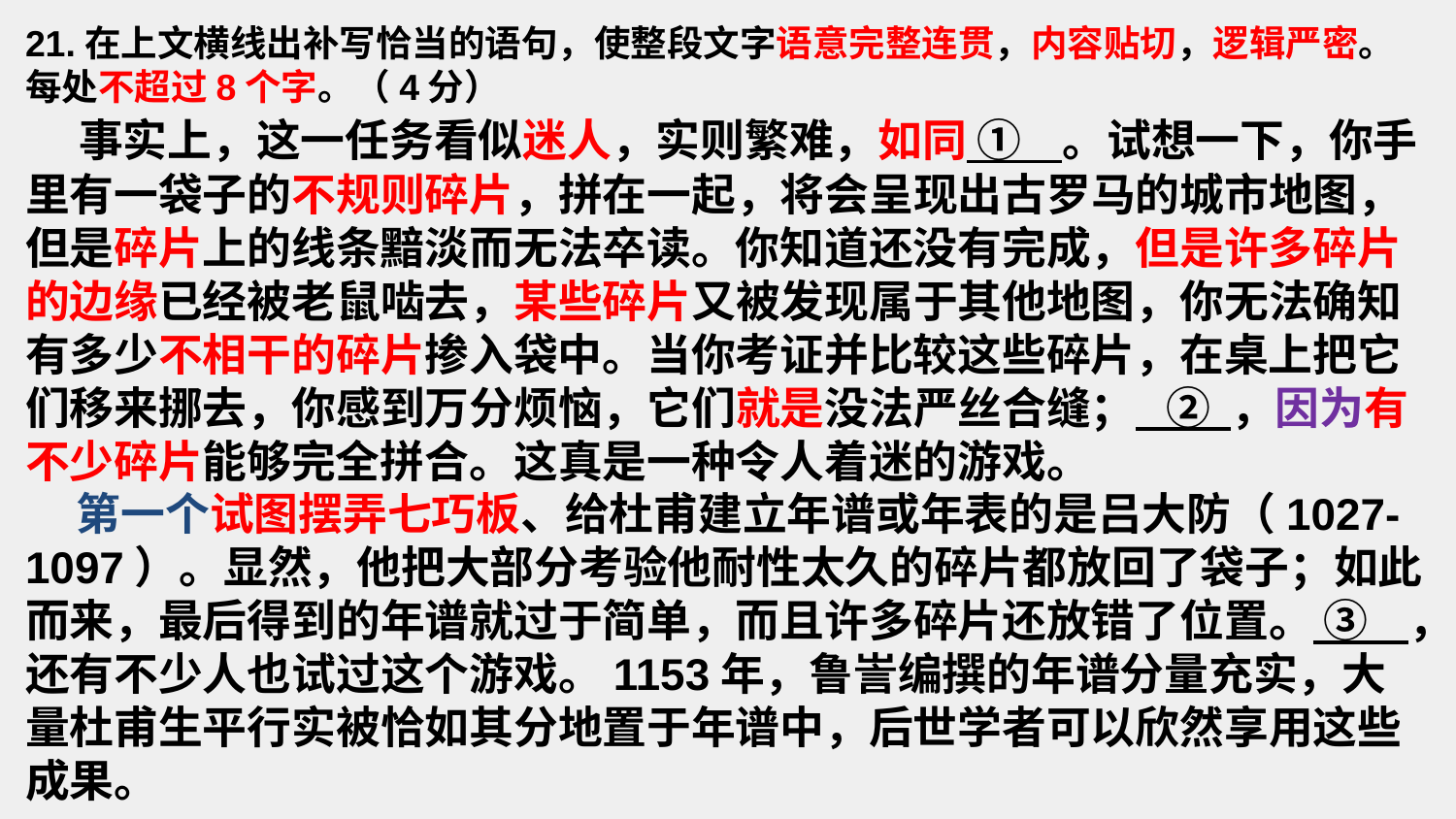

21.在上文横线出补写恰当的语句，使整段文字语意完整连贯，内容贴切，逻辑严密。每处不超过8个字。（4分）
    事实上，这一任务看似迷人，实则繁难，如同 ①    。试想一下，你手里有一袋子的不规则碎片，拼在一起，将会呈现出古罗马的城市地图，但是碎片上的线条黯淡而无法卒读。你知道还没有完成，但是许多碎片的边缘已经被老鼠啮去，某些碎片又被发现属于其他地图，你无法确知有多少不相干的碎片掺入袋中。当你考证并比较这些碎片，在桌上把它们移来挪去，你感到万分烦恼，它们就是没法严丝合缝；   ②  ，因为有不少碎片能够完全拼合。这真是一种令人着迷的游戏。
    第一个试图摆弄七巧板、给杜甫建立年谱或年表的是吕大防（1027-1097）。显然，他把大部分考验他耐性太久的碎片都放回了袋子；如此而来，最后得到的年谱就过于简单，而且许多碎片还放错了位置。 ③    ，还有不少人也试过这个游戏。1153年，鲁訔编撰的年谱分量充实，大量杜甫生平行实被恰如其分地置于年谱中，后世学者可以欣然享用这些成果。